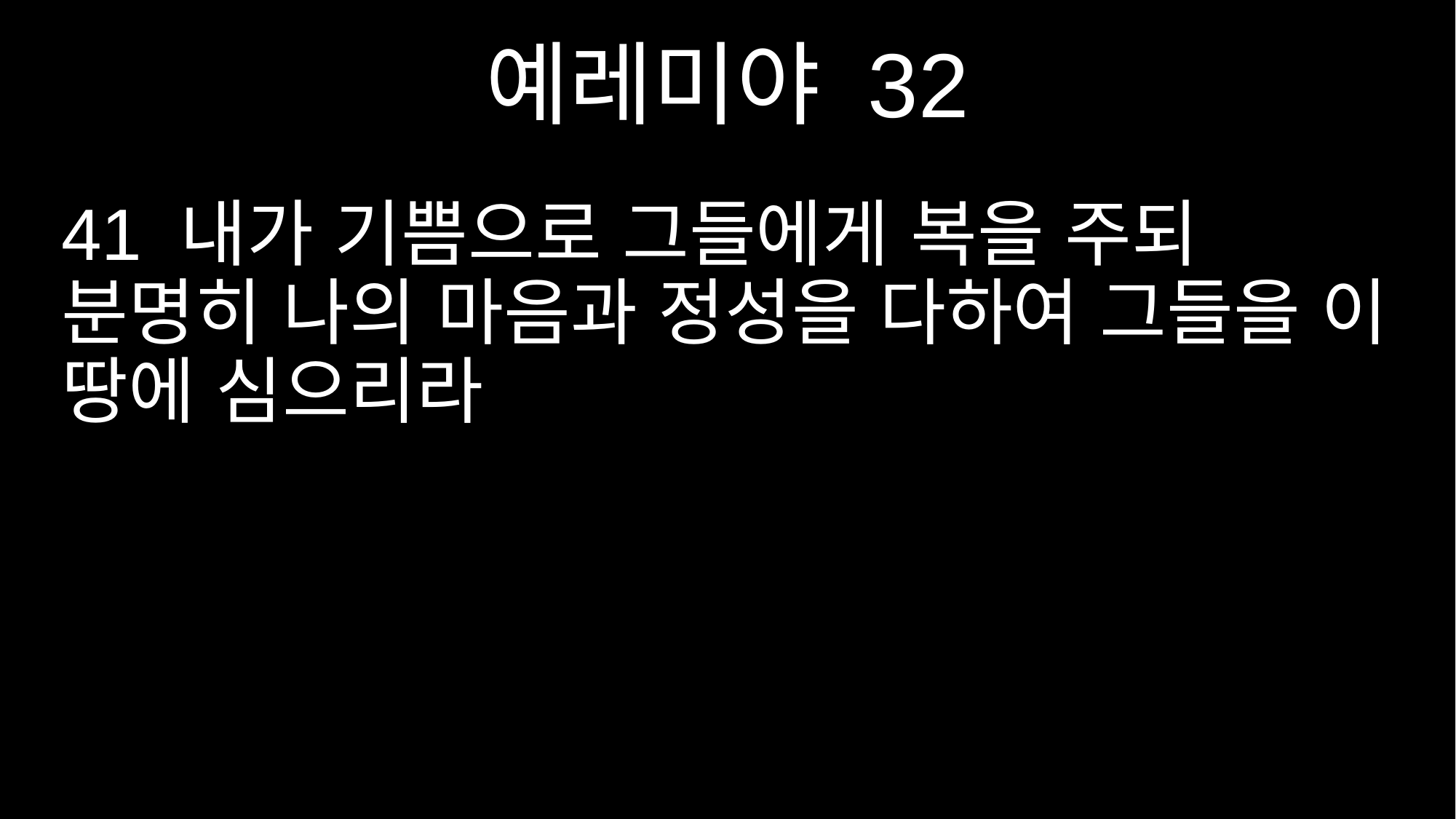

예레미야 32
41 내가 기쁨으로 그들에게 복을 주되 분명히 나의 마음과 정성을 다하여 그들을 이 땅에 심으리라